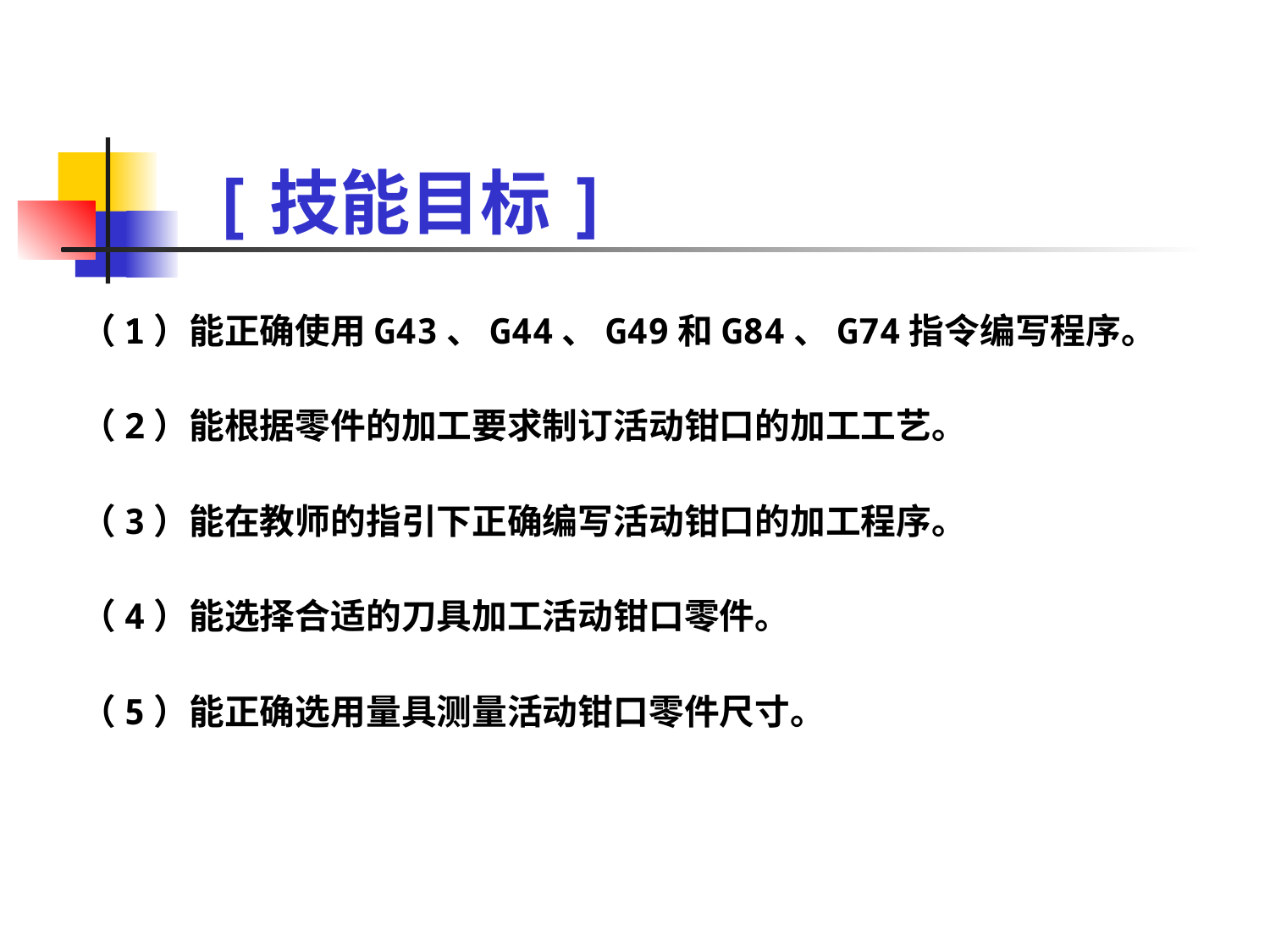

# [技能目标]
（1）能正确使用G43、G44、G49和G84、G74指令编写程序。
（2）能根据零件的加工要求制订活动钳口的加工工艺。
（3）能在教师的指引下正确编写活动钳口的加工程序。
（4）能选择合适的刀具加工活动钳口零件。
（5）能正确选用量具测量活动钳口零件尺寸。